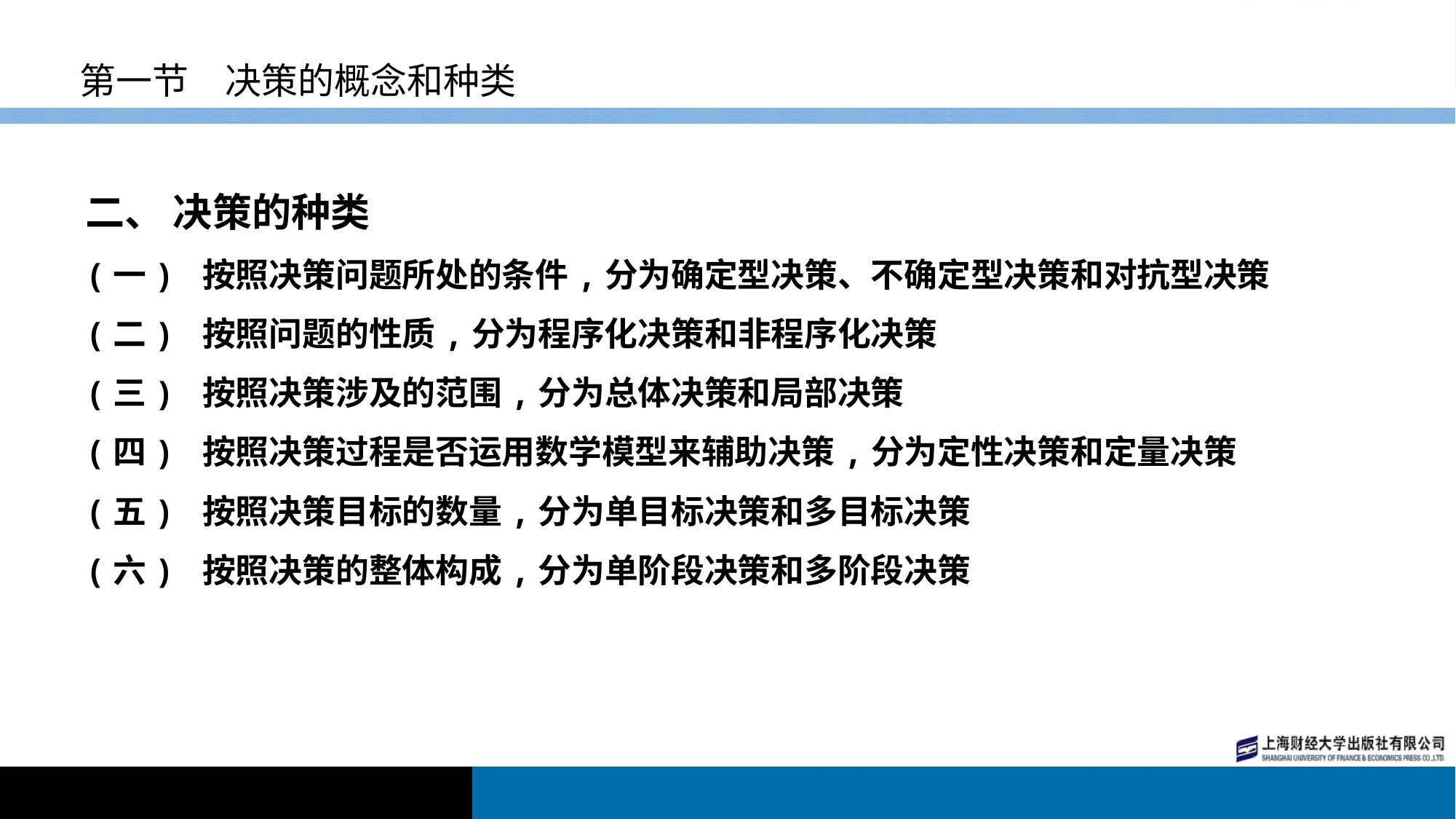

# 第一节　决策的概念和种类
二、 决策的种类
(一) 按照决策问题所处的条件,分为确定型决策、不确定型决策和对抗型决策
(二) 按照问题的性质,分为程序化决策和非程序化决策
(三) 按照决策涉及的范围,分为总体决策和局部决策
(四) 按照决策过程是否运用数学模型来辅助决策,分为定性决策和定量决策
(五) 按照决策目标的数量,分为单目标决策和多目标决策
(六) 按照决策的整体构成,分为单阶段决策和多阶段决策
4